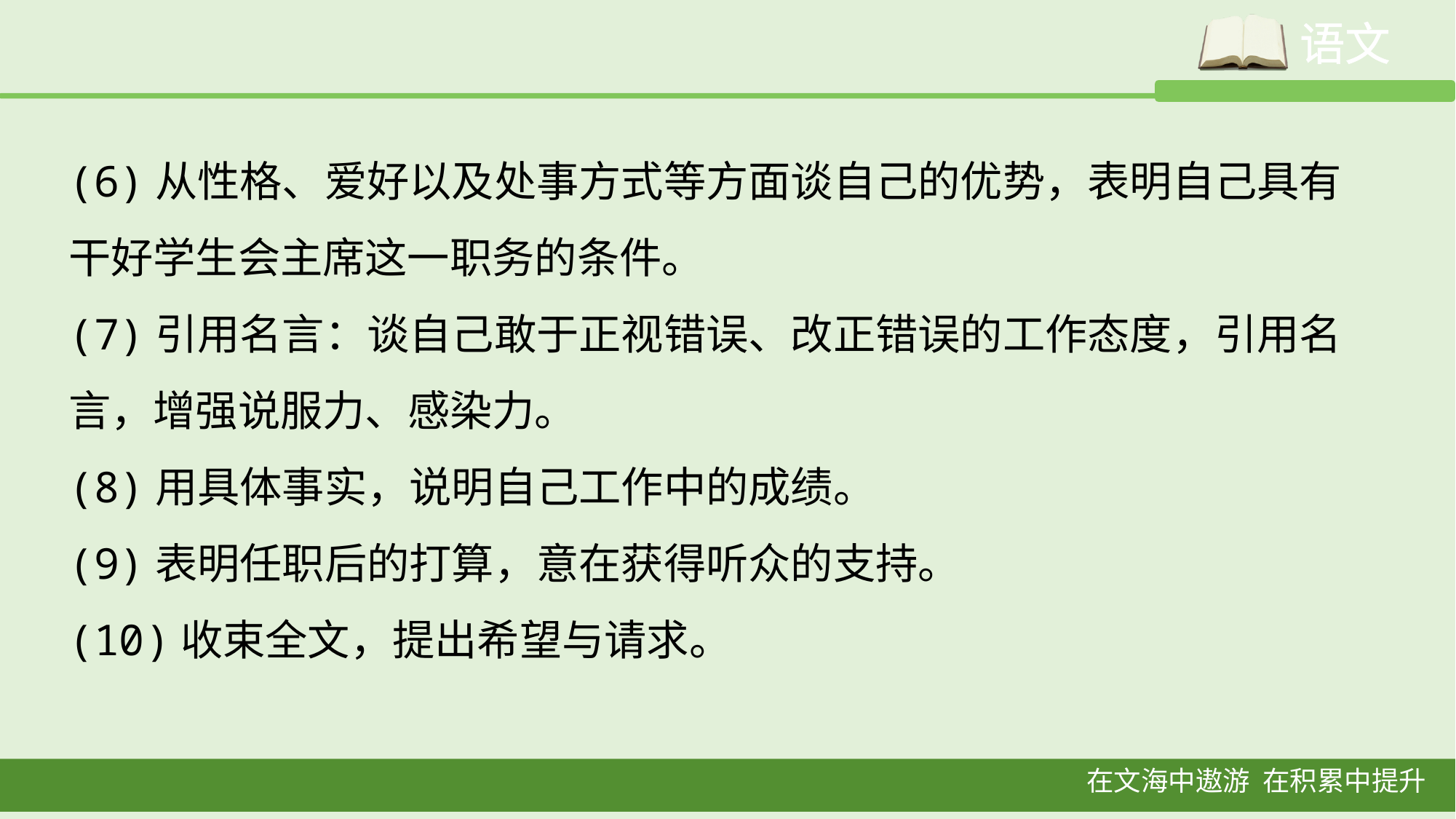

(6)从性格、爱好以及处事方式等方面谈自己的优势，表明自己具有干好学生会主席这一职务的条件。
(7)引用名言：谈自己敢于正视错误、改正错误的工作态度，引用名言，增强说服力、感染力。
(8)用具体事实，说明自己工作中的成绩。
(9)表明任职后的打算，意在获得听众的支持。
(10)收束全文，提出希望与请求。